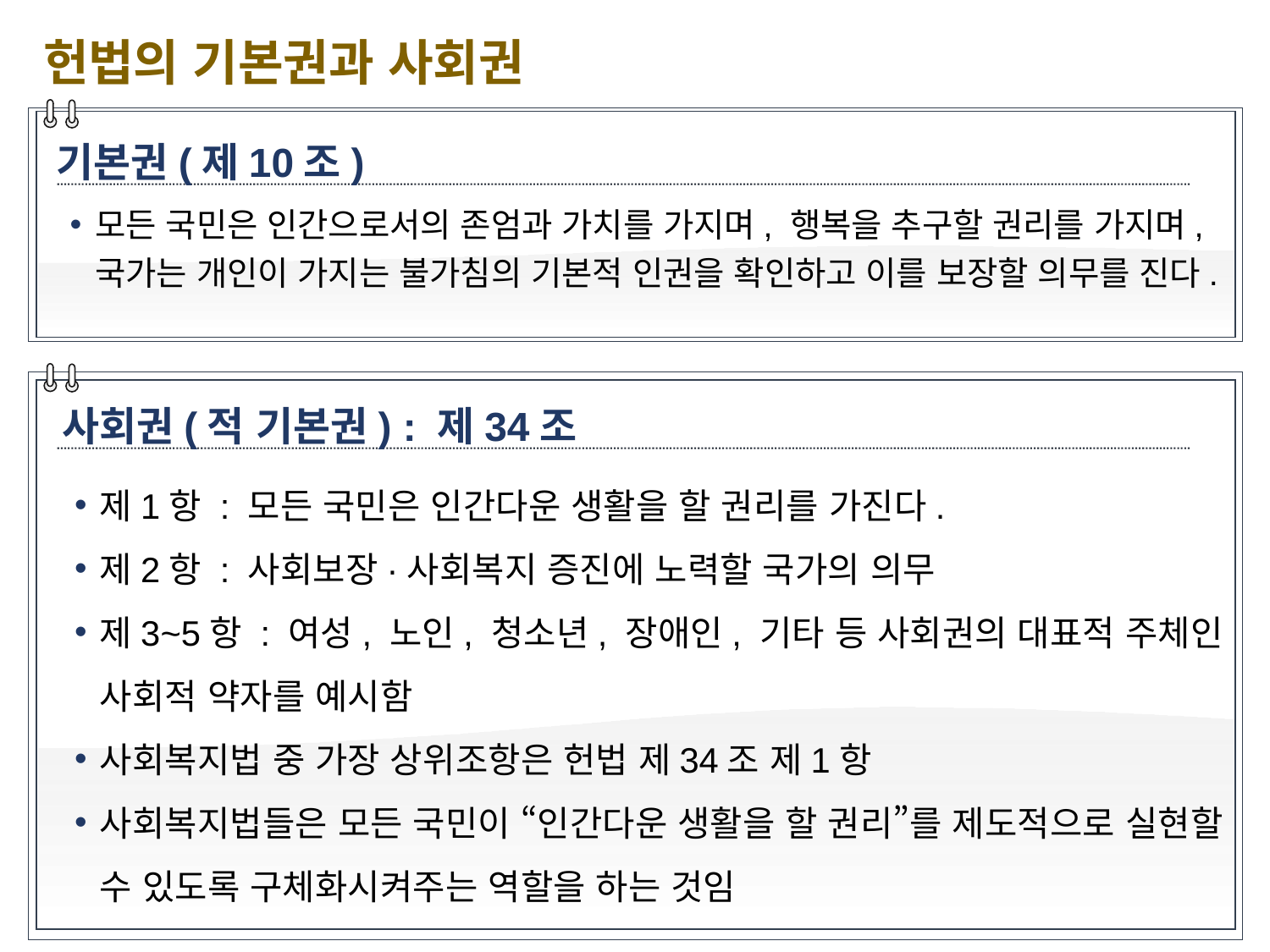

헌법의 기본권과 사회권

기본권(제10조)

모든 국민은 인간으로서의 존엄과 가치를 가지며, 행복을 추구할 권리를 가지며, 국가는 개인이 가지는 불가침의 기본적 인권을 확인하고 이를 보장할 의무를 진다.

사회권(적 기본권) : 제34조

제1항 : 모든 국민은 인간다운 생활을 할 권리를 가진다.
제2항 : 사회보장·사회복지 증진에 노력할 국가의 의무
제3~5항 : 여성, 노인, 청소년, 장애인, 기타 등 사회권의 대표적 주체인 사회적 약자를 예시함
사회복지법 중 가장 상위조항은 헌법 제34조 제1항
사회복지법들은 모든 국민이 “인간다운 생활을 할 권리”를 제도적으로 실현할 수 있도록 구체화시켜주는 역할을 하는 것임